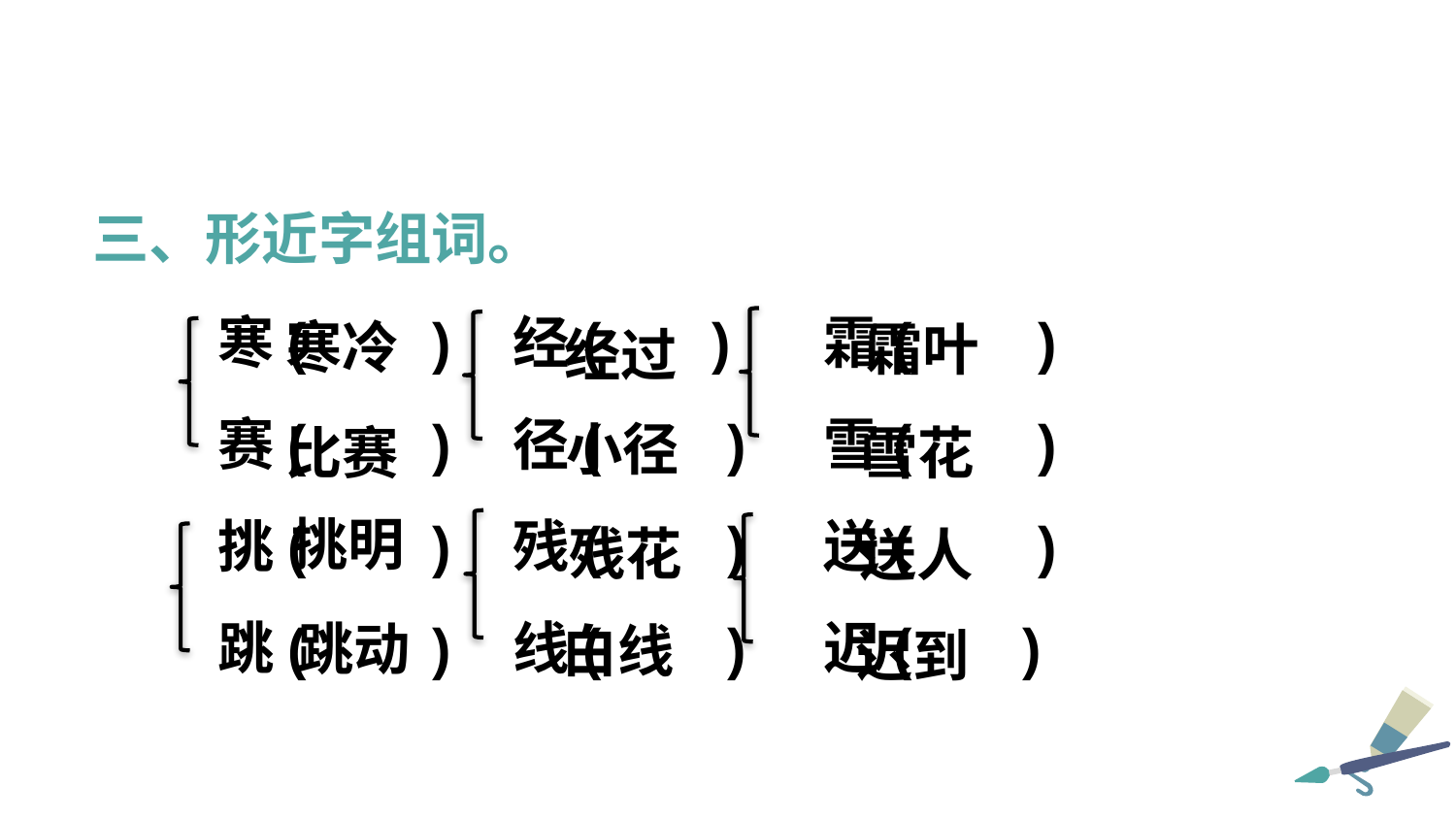

三、形近字组词。
寒(        )   经(       )     霜(        )
赛(        )   径(        )    雪(        )
挑(        )   残(        )    送(        )
跳(        )   线(        )    迟(       )
寒冷
霜叶
经过

小径
雪花
比赛
挑明
残花
送人

跳动
白线
迟到